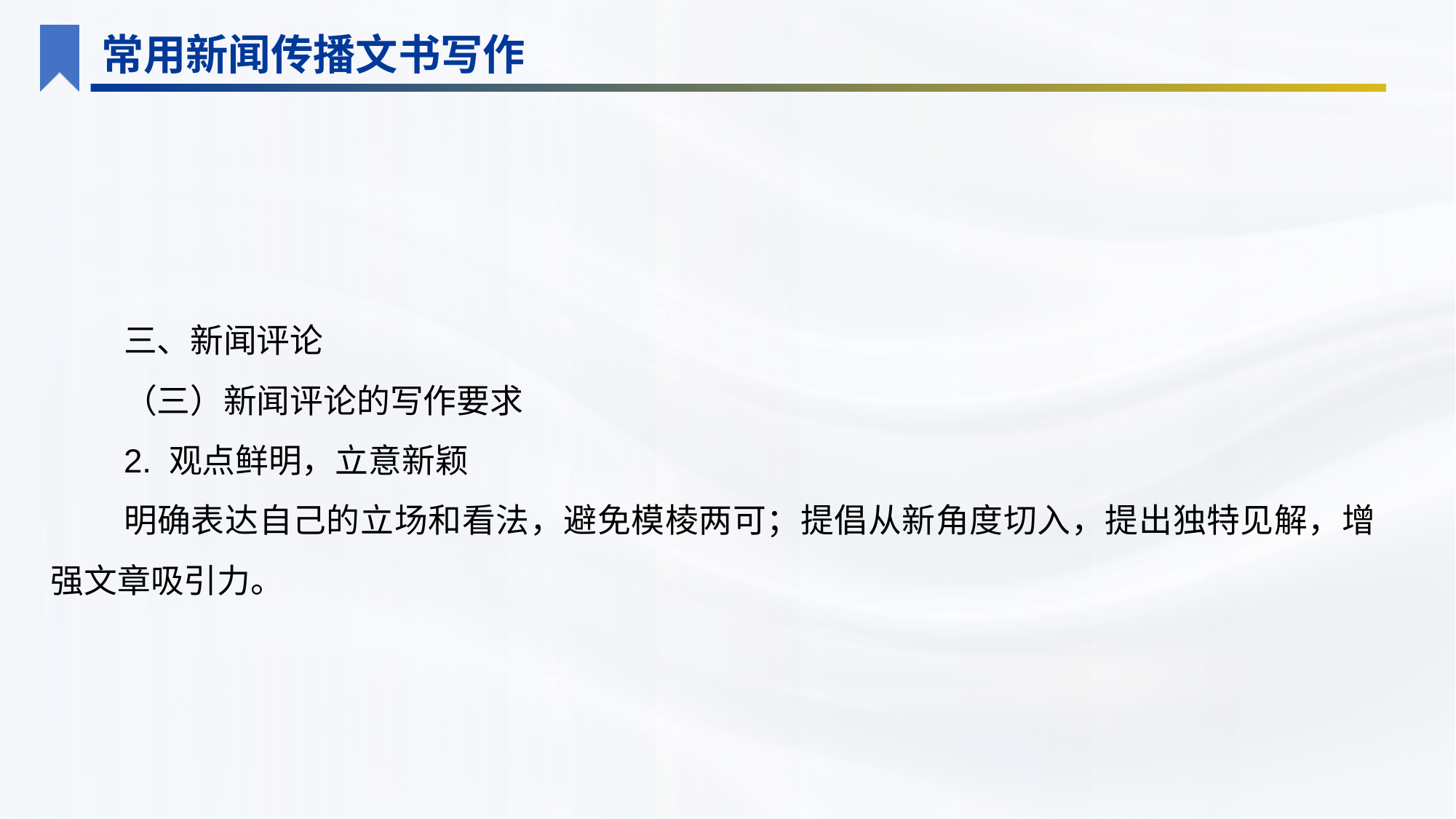

常用新闻传播文书写作
三、新闻评论
（三）新闻评论的写作要求
2. 观点鲜明，立意新颖
明确表达自己的立场和看法，避免模棱两可；提倡从新角度切入，提出独特见解，增强文章吸引力。